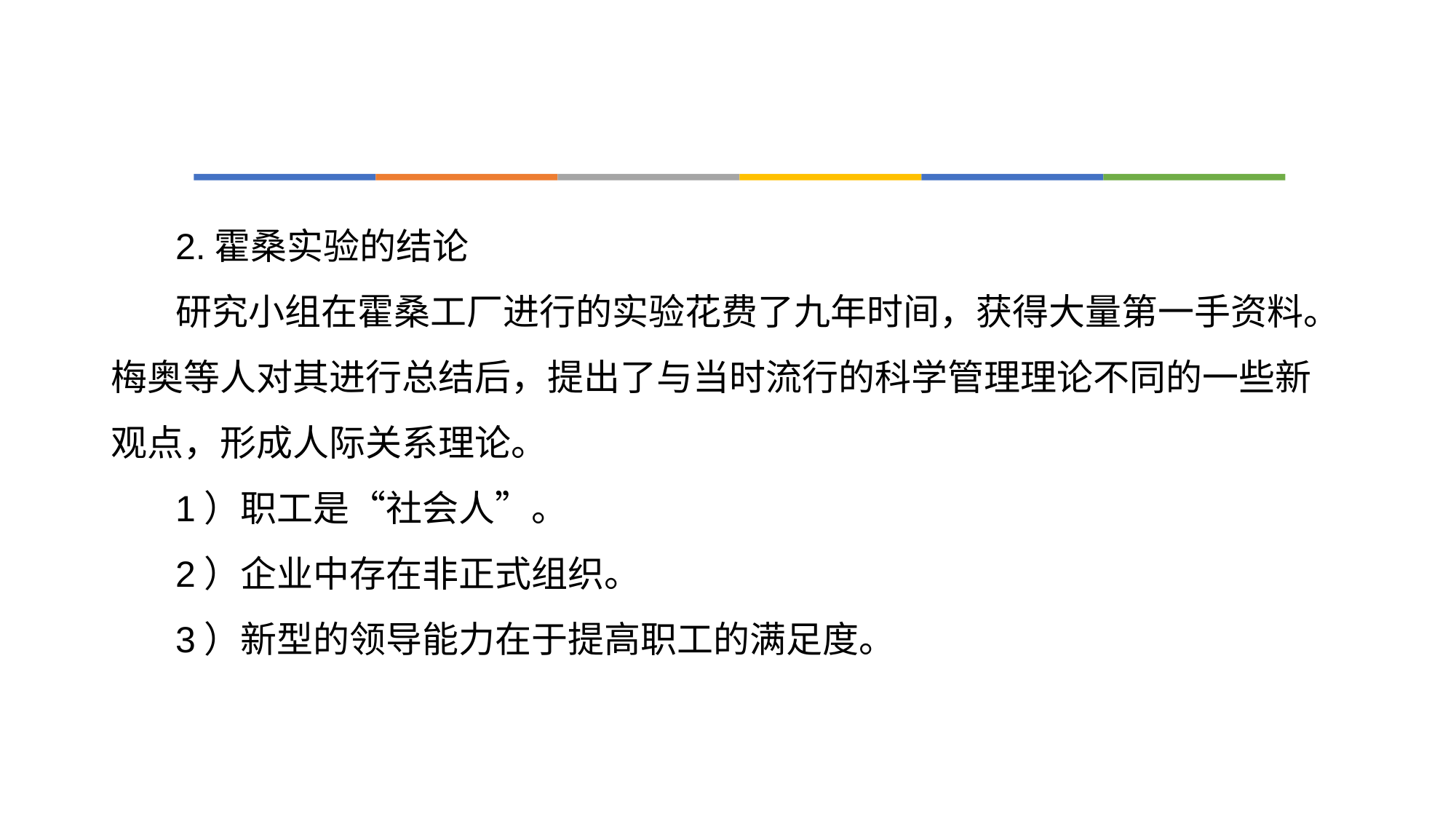

#
2.霍桑实验的结论
研究小组在霍桑工厂进行的实验花费了九年时间，获得大量第一手资料。梅奥等人对其进行总结后，提出了与当时流行的科学管理理论不同的一些新观点，形成人际关系理论。
1）职工是“社会人”。
2）企业中存在非正式组织。
3）新型的领导能力在于提高职工的满足度。